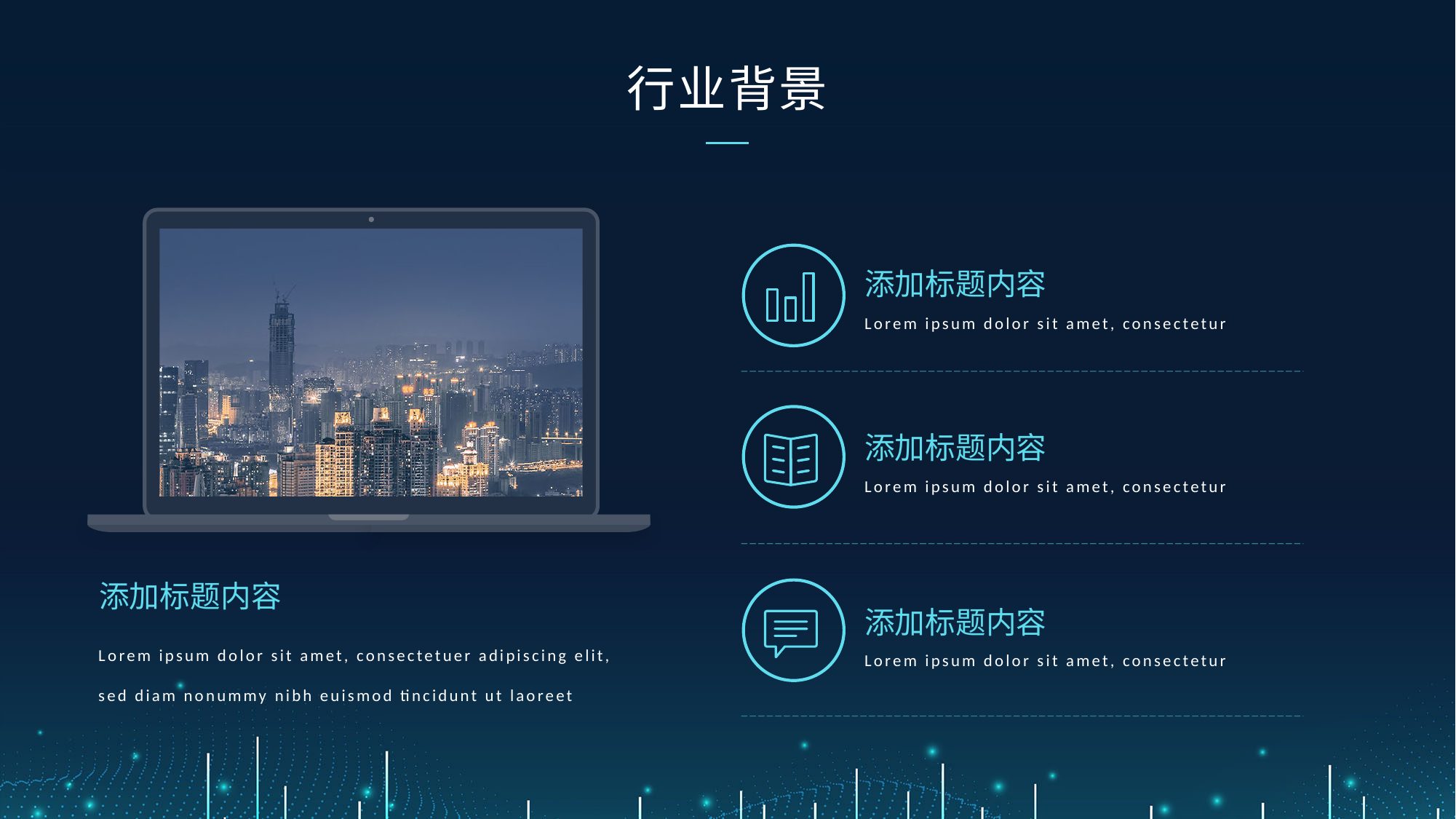

行业背景

添加标题内容

Lorem ipsum dolor sit amet, consectetur

添加标题内容

Lorem ipsum dolor sit amet, consectetur
添加标题内容

添加标题内容

Lorem ipsum dolor sit amet, consectetuer adipiscing elit, sed diam nonummy nibh euismod tincidunt ut laoreet
Lorem ipsum dolor sit amet, consectetur